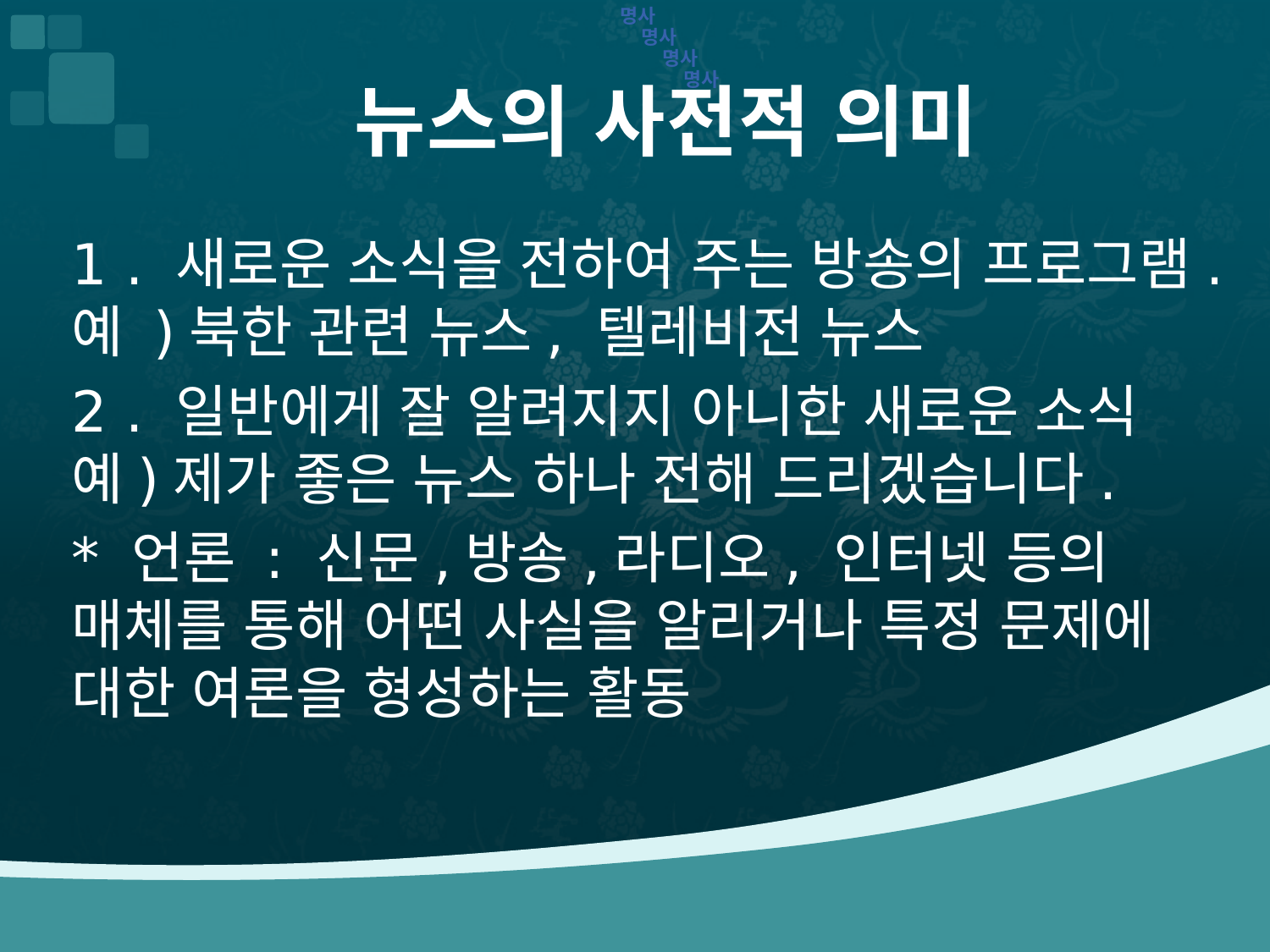

명사

명사

명사

# 뉴스의 사전적 의미
명사

1 . 새로운 소식을 전하여 주는 방송의 프로그램.예 )북한 관련 뉴스, 텔레비전 뉴스
2 . 일반에게 잘 알려지지 아니한 새로운 소식 예)제가 좋은 뉴스 하나 전해 드리겠습니다.
* 언론 : 신문,방송,라디오, 인터넷 등의 매체를 통해 어떤 사실을 알리거나 특정 문제에 대한 여론을 형성하는 활동